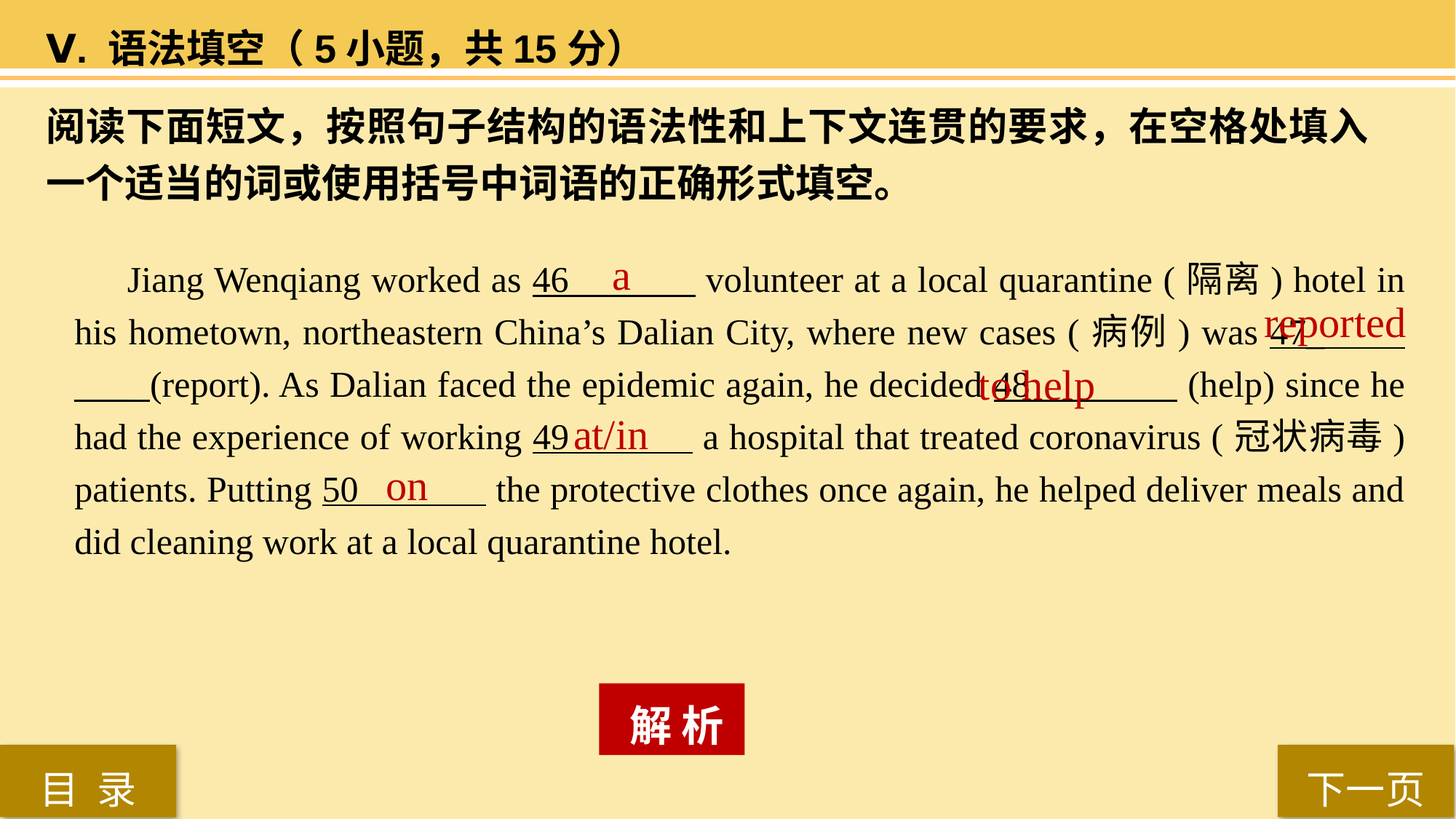

Ⅴ. 语法填空（5小题，共15分）
阅读下面短文，按照句子结构的语法性和上下文连贯的要求，在空格处填入一个适当的词或使用括号中词语的正确形式填空。
     Jiang Wenqiang worked as 46             volunteer at a local quarantine (隔离) hotel in his hometown, northeastern China’s Dalian City, where new cases (病例) was 47_        ___  (report). As Dalian faced the epidemic again, he decided 48               (help) since he had the experience of working 49             a hospital that treated coronavirus (冠状病毒) patients. Putting 50              the protective clothes once again, he helped deliver meals and did cleaning work at a local quarantine hotel.
 a
 reported
to help
at/in
on
 解 析